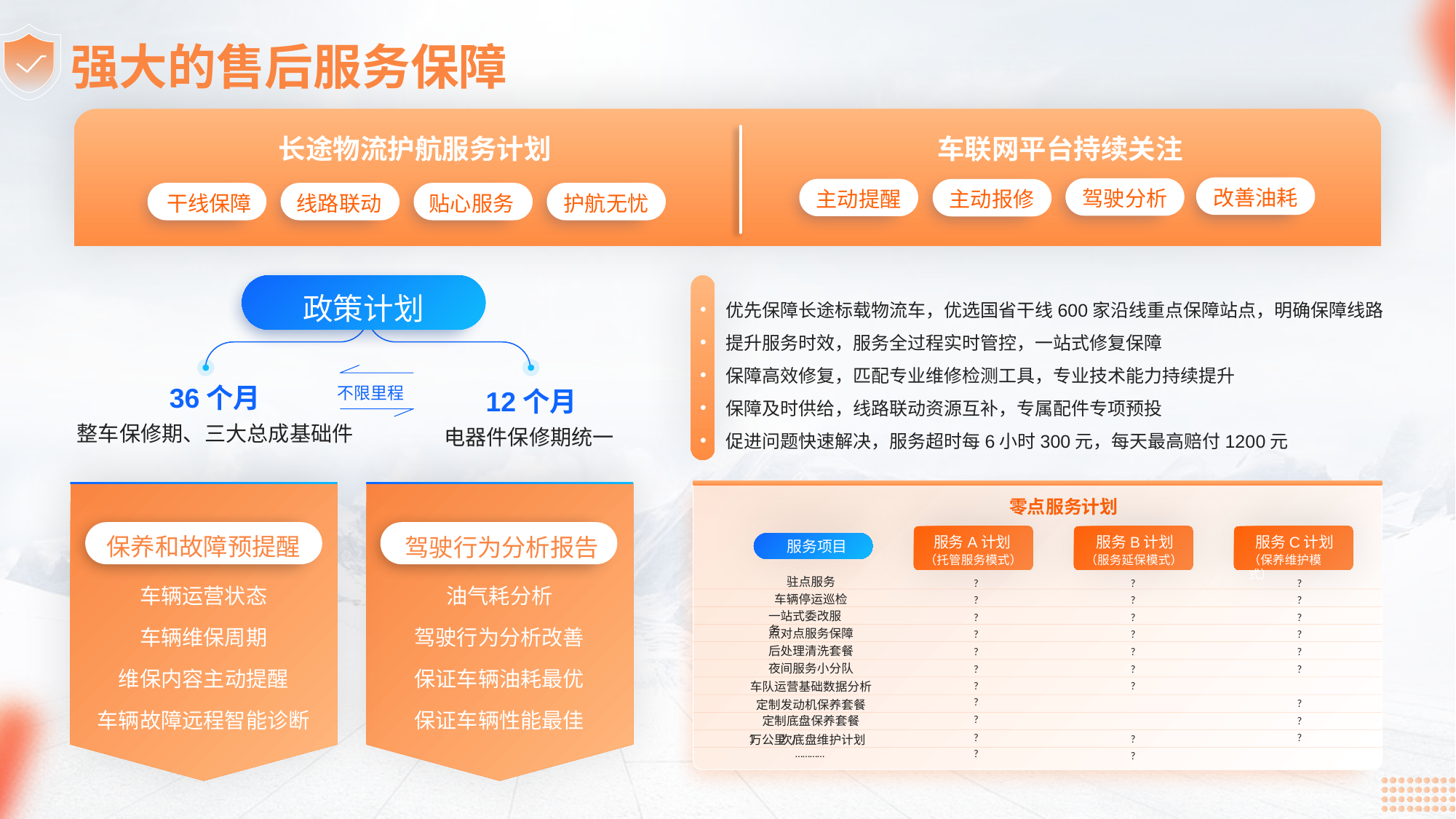

强大的售后服务保障

长途物流护航服务计划
车联网平台持续关注

改善油耗

驾驶分析
主动提醒
主动报修

干线保障
线路联动
贴心服务
护航无忧

政策计划
优先保障长途标载物流车，优选国省干线600家沿线重点保障站点，明确保障线路
提升服务时效，服务全过程实时管控，一站式修复保障
保障高效修复，匹配专业维修检测工具，专业技术能力持续提升
保障及时供给，线路联动资源互补，专属配件专项预投
促进问题快速解决，服务超时每6小时300元，每天最高赔付1200元

36个月
整车保修期、三大总成基础件
12个月
电器件保修期统一
不限里程

零点服务计划
保养和故障预提醒
驾驶行为分析报告

服务A计划
服务B计划
服务C计划
服务项目
（托管服务模式）
（服务延保模式）
（保养维护模式）
车辆运营状态
油气耗分析
驻点服务
?
?
?
?
?
?
?
?
?
?
?
?
?
?
?
?
?
?
?
?
?
?
?
?
?
?
?
?
?
车辆停运巡检
一站式委改服务
车辆维保周期
驾驶行为分析改善
点对点服务保障
后处理清洗套餐
维保内容主动提醒
保证车辆油耗最优
夜间服务小分队
车队运营基础数据分析
车辆故障远程智能诊断
保证车辆性能最佳
定制发动机保养套餐
定制底盘保养套餐
1
万公里
次底盘维护计划
/
…………